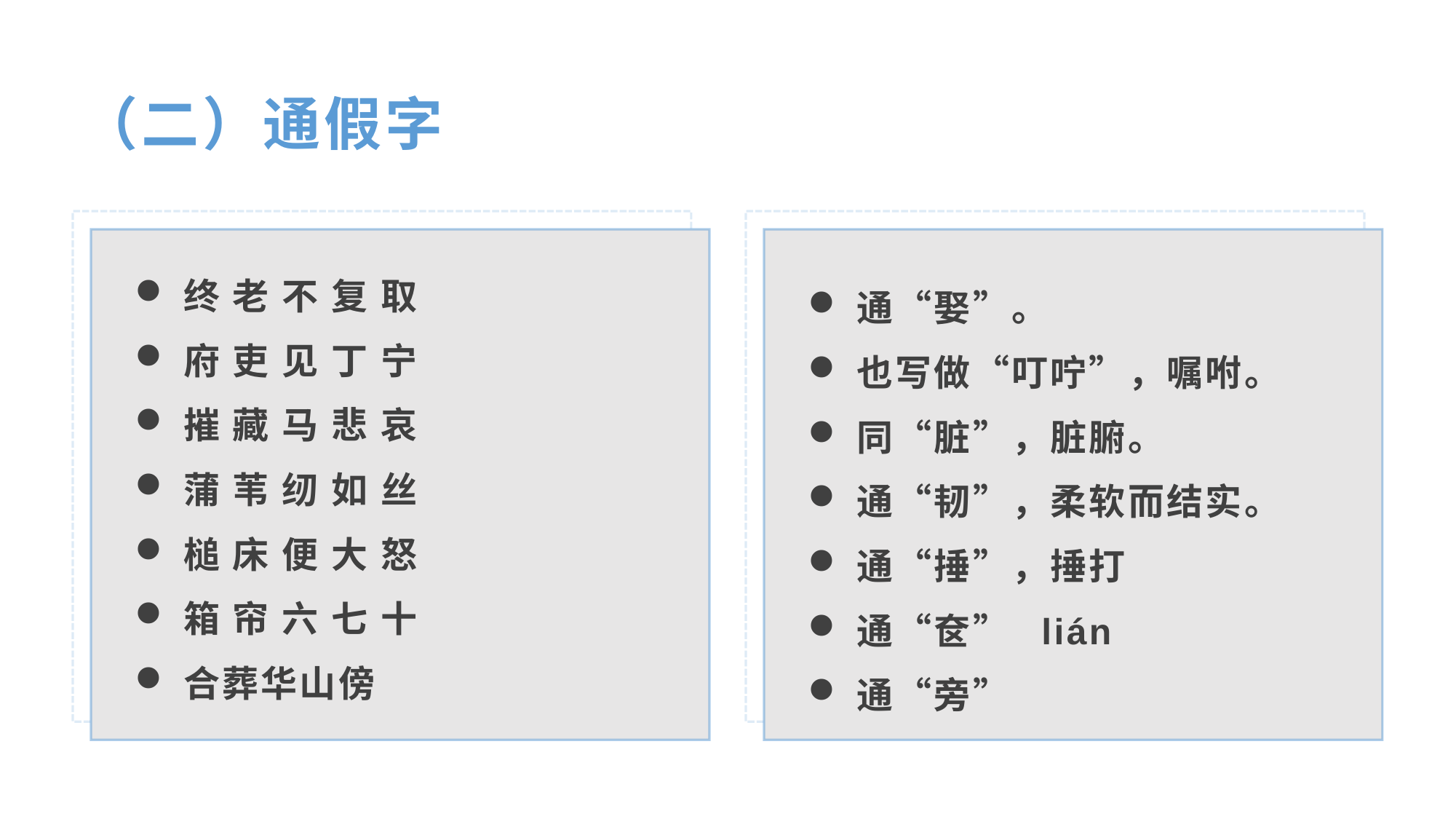

（二）通假字

终 老 不 复 取
府 吏 见 丁 宁
摧 藏 马 悲 哀
蒲 苇 纫 如 丝
槌 床 便 大 怒
箱 帘 六 七 十
合葬华山傍
通“娶”。
也写做“叮咛”，嘱咐。
同“脏”，脏腑。
通“韧”，柔软而结实。
通“捶”，捶打
通“奁”  lián
通“旁”